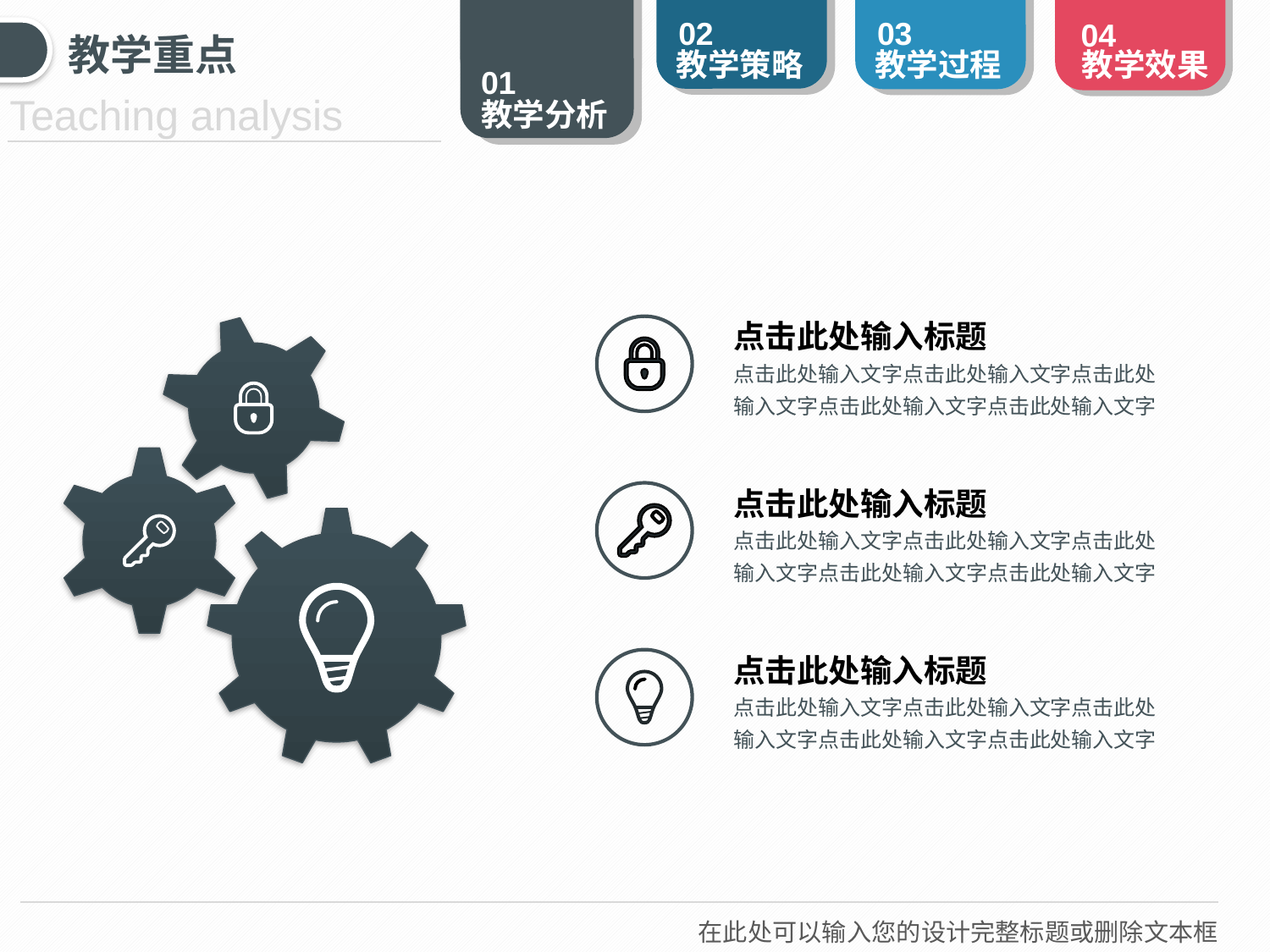

教学重点

点击此处输入标题
点击此处输入文字点击此处输入文字点击此处输入文字点击此处输入文字点击此处输入文字

点击此处输入标题
点击此处输入文字点击此处输入文字点击此处输入文字点击此处输入文字点击此处输入文字

点击此处输入标题
点击此处输入文字点击此处输入文字点击此处输入文字点击此处输入文字点击此处输入文字